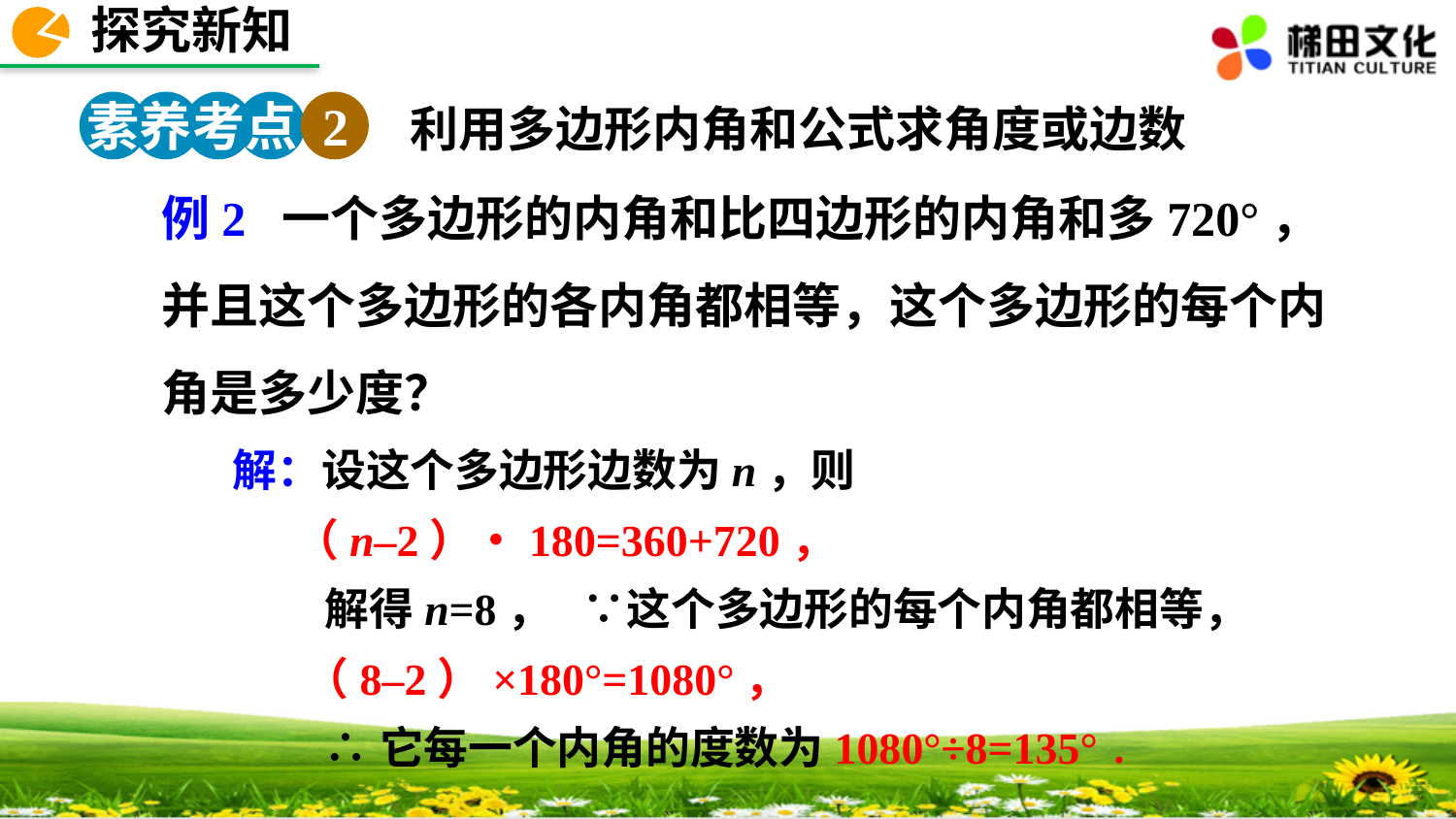

探究新知

素养考点 2

利用多边形内角和公式求角度或边数
例2  一个多边形的内角和比四边形的内角和多720°，并且这个多边形的各内角都相等，这个多边形的每个内角是多少度？
解：设这个多边形边数为n，则
     （n–2）•180=360+720，
        解得n=8，   ∵这个多边形的每个内角都相等，
      （8–2）×180°=1080°，
         ∴它每一个内角的度数为1080°÷8=135°．